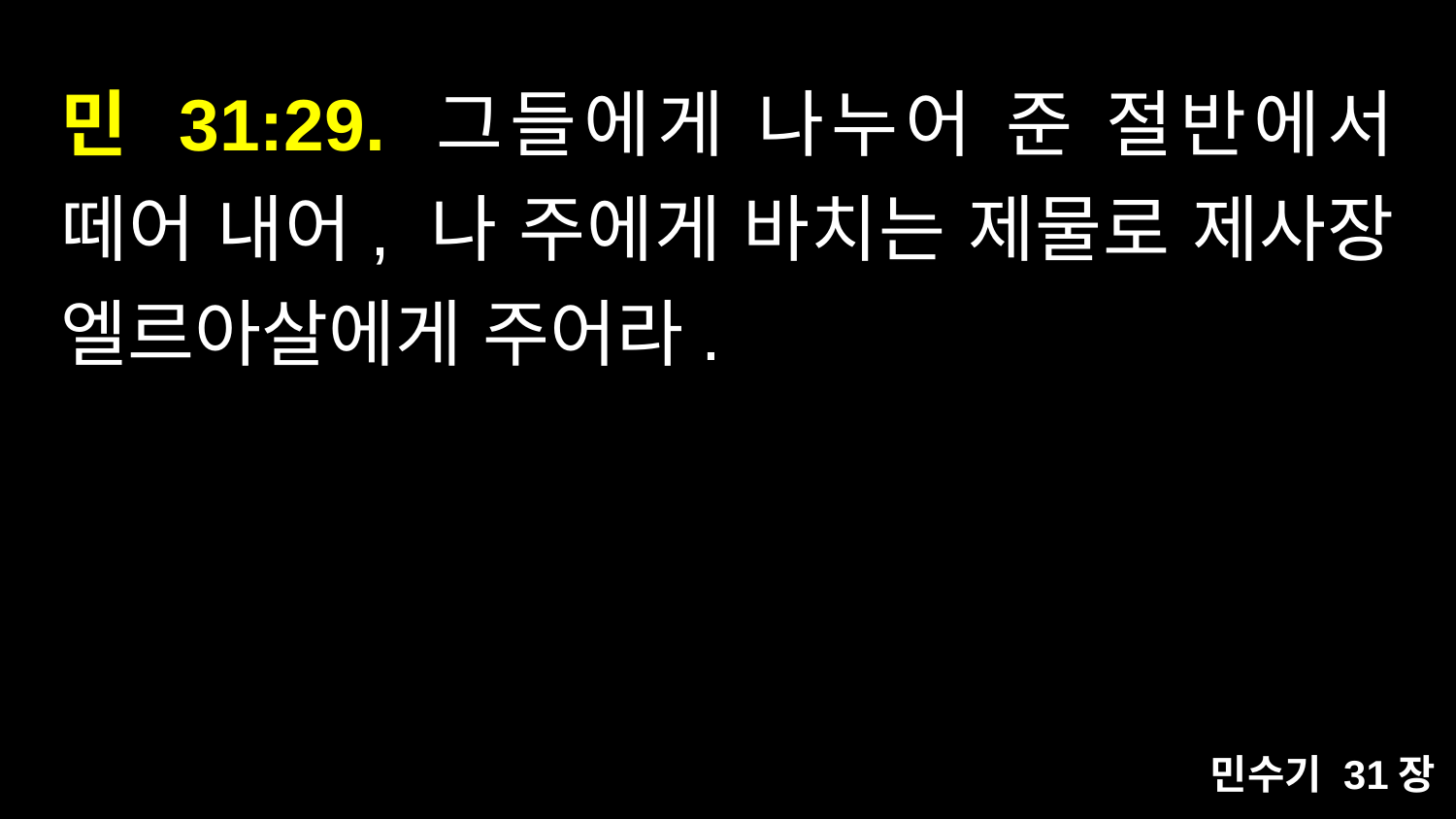

# 민 31:29. 그들에게 나누어 준 절반에서 떼어 내어, 나 주에게 바치는 제물로 제사장 엘르아살에게 주어라.
민수기 31장